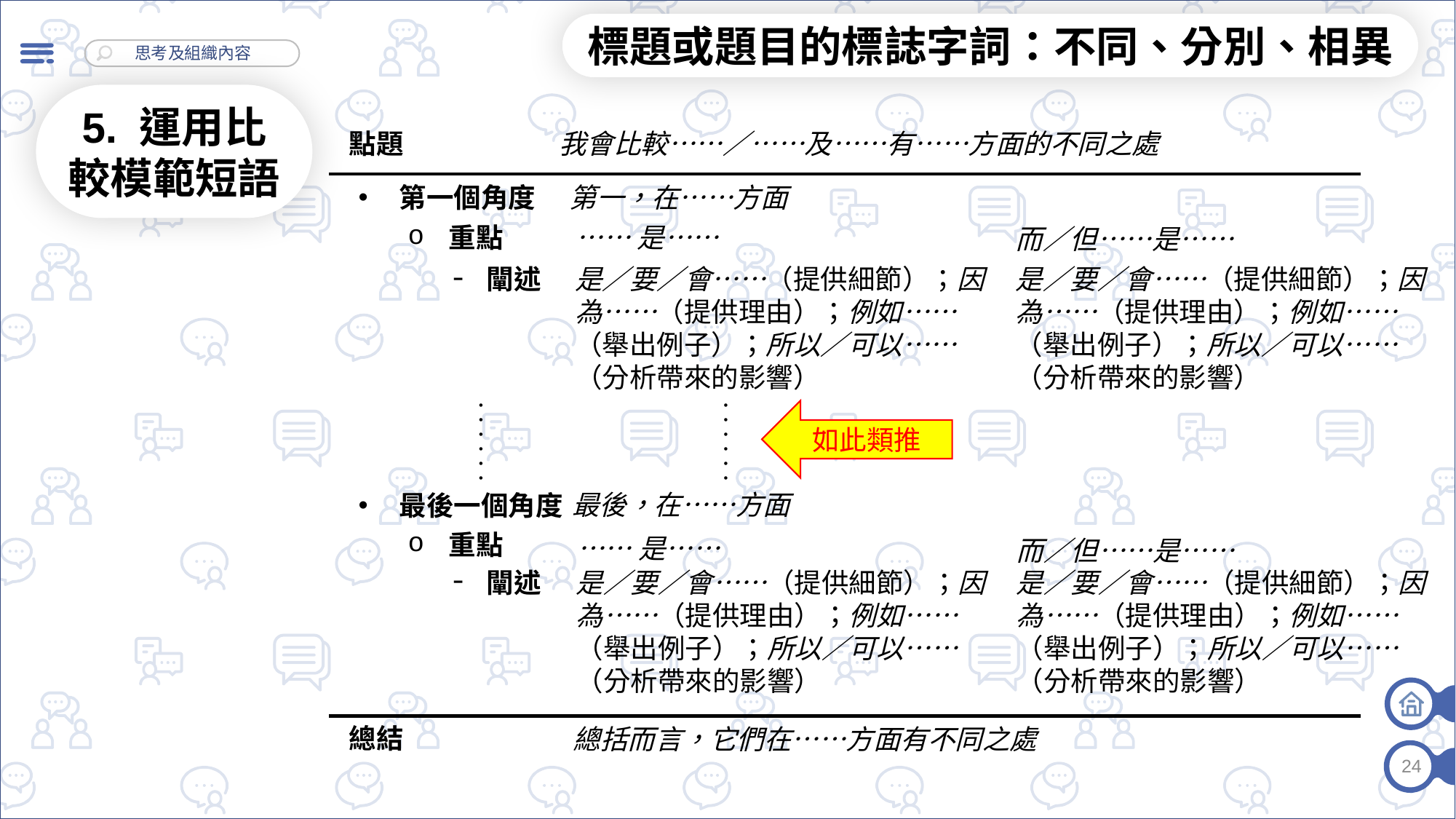

標題或題目的標誌字詞：不同、分別、相異
5. 運用比較模範短語
點題
我會比較……／……及……有……方面的不同之處
第一，在……方面
第一個角度
重點
……是……
而／但……是……
闡述
是／要／會……（提供細節）；因為……（提供理由）；例如……（舉出例子）；所以／可以……（分析帶來的影響）
是／要／會……（提供細節）；因為……（提供理由）；例如……（舉出例子）；所以／可以……（分析帶來的影響）

如此類推
最後，在……方面
最後一個角度
重點
……是……
而／但……是……
闡述
是／要／會……（提供細節）；因為……（提供理由）；例如……（舉出例子）；所以／可以……（分析帶來的影響）
是／要／會……（提供細節）；因為……（提供理由）；例如……（舉出例子）；所以／可以……（分析帶來的影響）
總結
總括而言，它們在……方面有不同之處
24